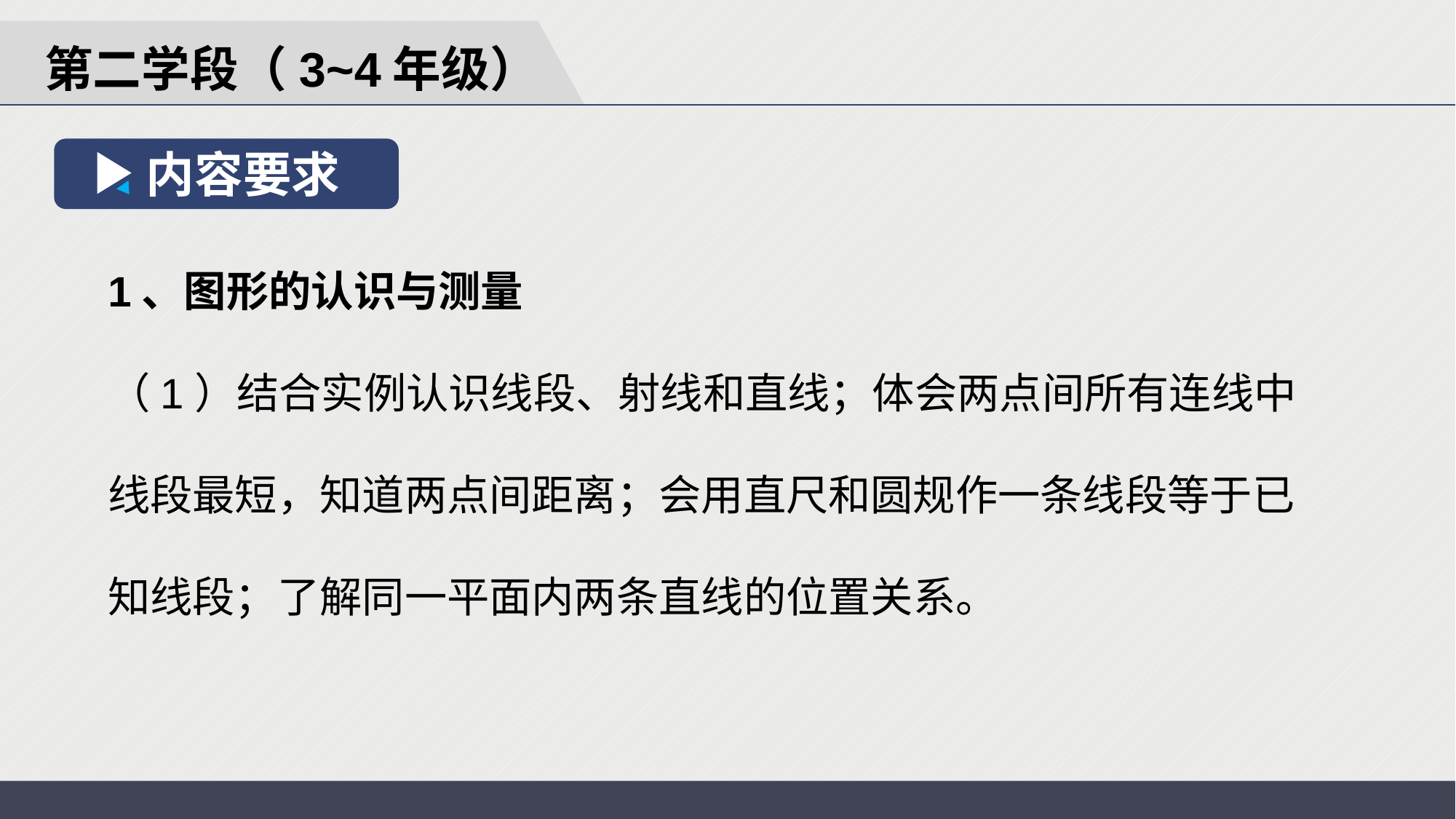

第二学段（3~4年级）
内容要求

1、图形的认识与测量
（1）结合实例认识线段、射线和直线；体会两点间所有连线中线段最短，知道两点间距离；会用直尺和圆规作一条线段等于已知线段；了解同一平面内两条直线的位置关系。